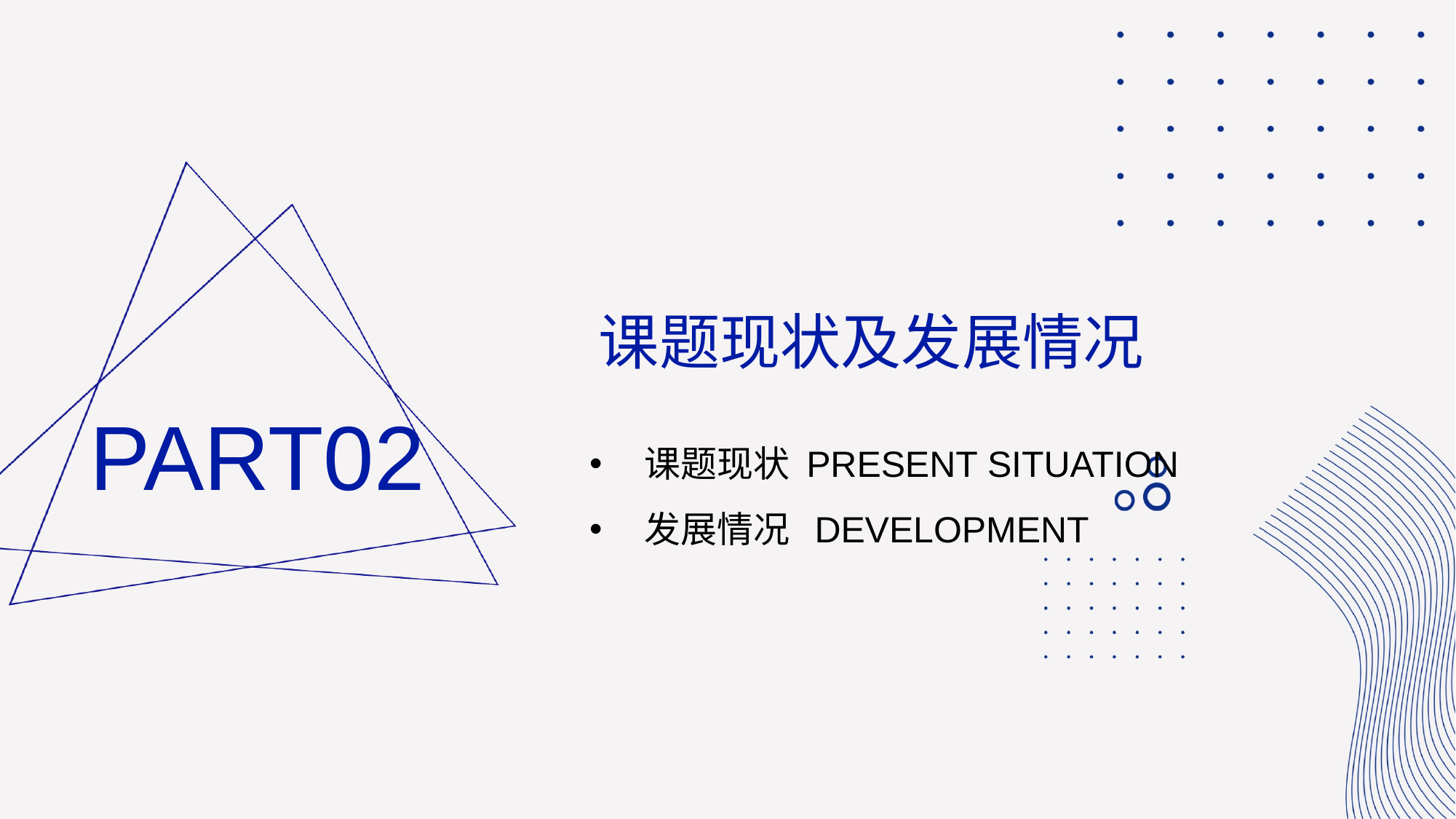

课题现状及发展情况
PART02
课题现状 PRESENT SITUATION
发展情况  DEVELOPMENT